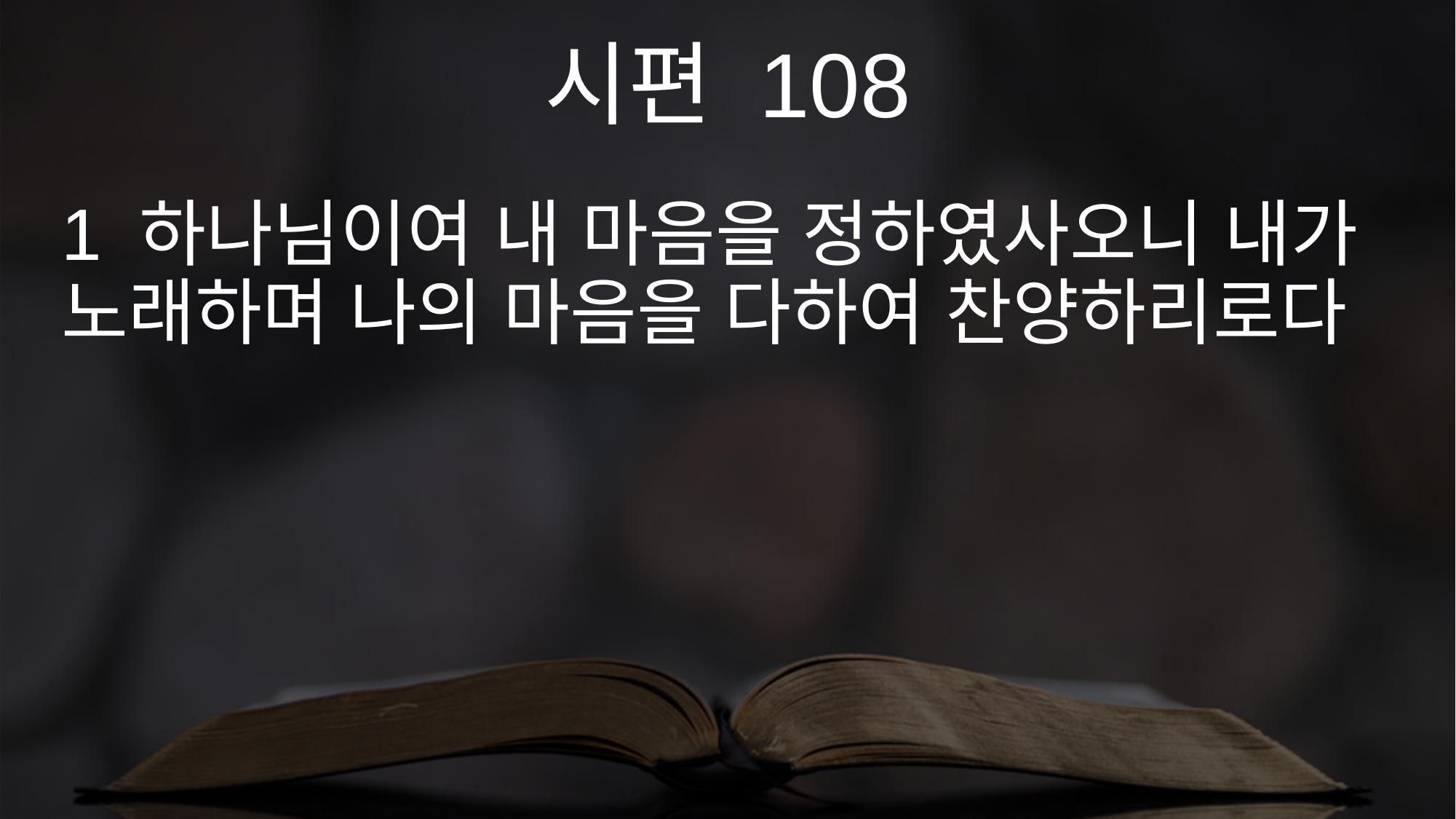

시편 108
1 하나님이여 내 마음을 정하였사오니 내가 노래하며 나의 마음을 다하여 찬양하리로다